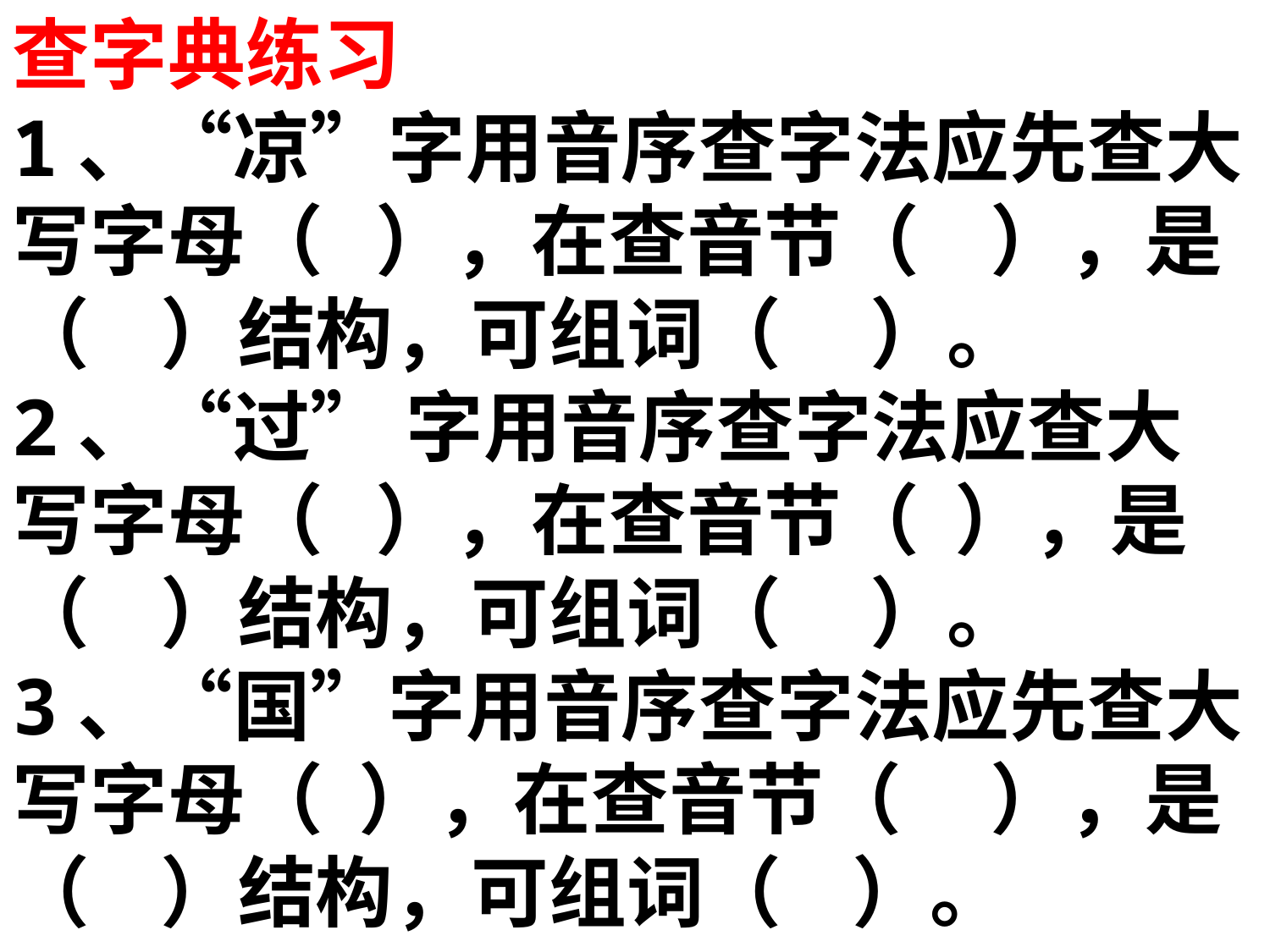

查字典练习
1、“凉”字用音序查字法应先查大写字母（   ），在查音节（    ），是（    ）结构，可组词（     ）。
2、“过” 字用音序查字法应查大写字母（   ），在查音节（  ），是（    ）结构，可组词（     ）。
3、“国”字用音序查字法应先查大写字母（  ），在查音节（     ），是（    ）结构，可组词（    ）。